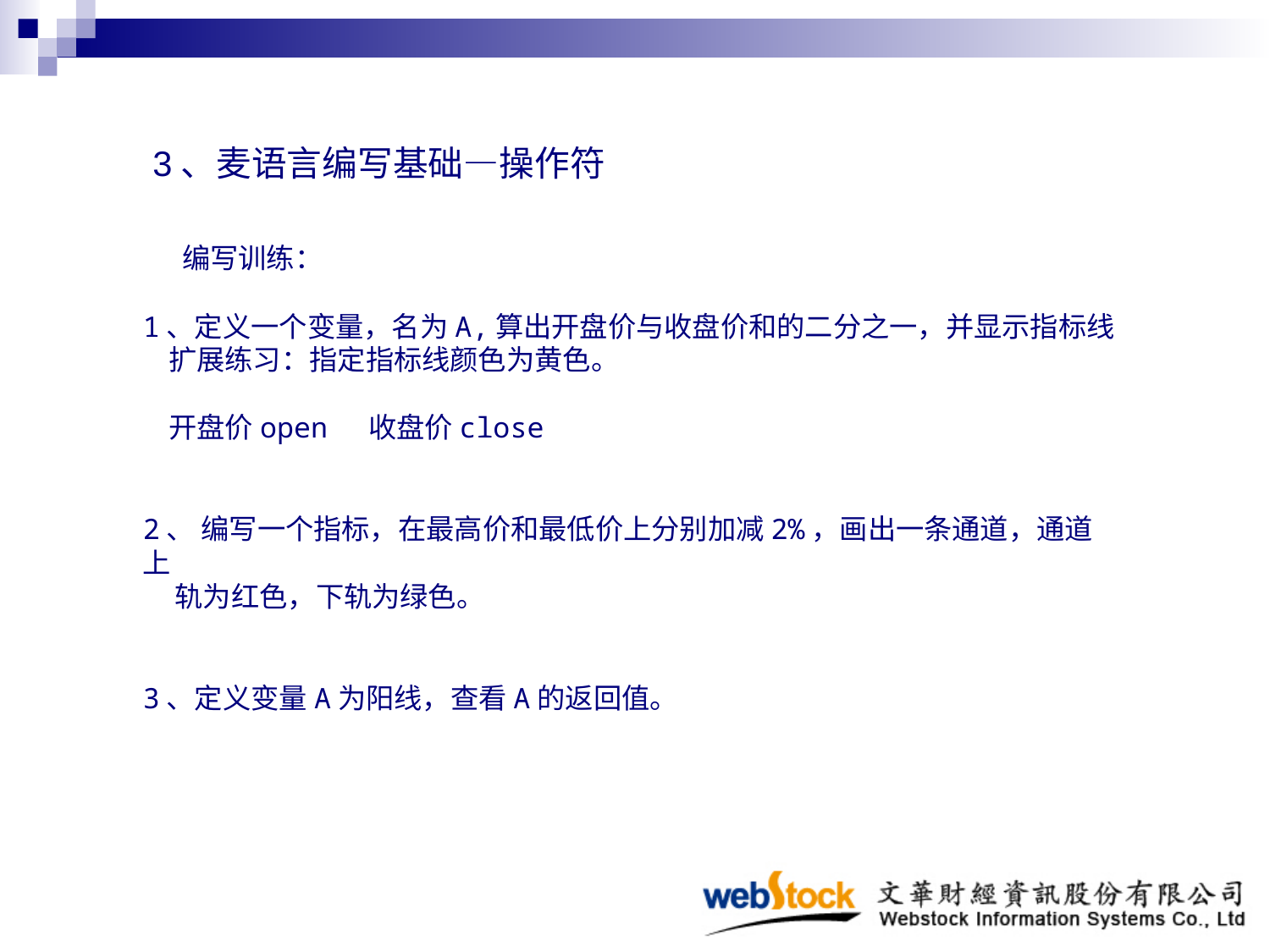

3、麦语言编写基础—操作符
     编写训练：

1、定义一个变量，名为A,算出开盘价与收盘价和的二分之一，并显示指标线
   扩展练习：指定指标线颜色为黄色。

   开盘价open  收盘价close

2、 编写一个指标，在最高价和最低价上分别加减2%，画出一条通道，通道上
    轨为红色，下轨为绿色。

3、定义变量A为阳线，查看A的返回值。